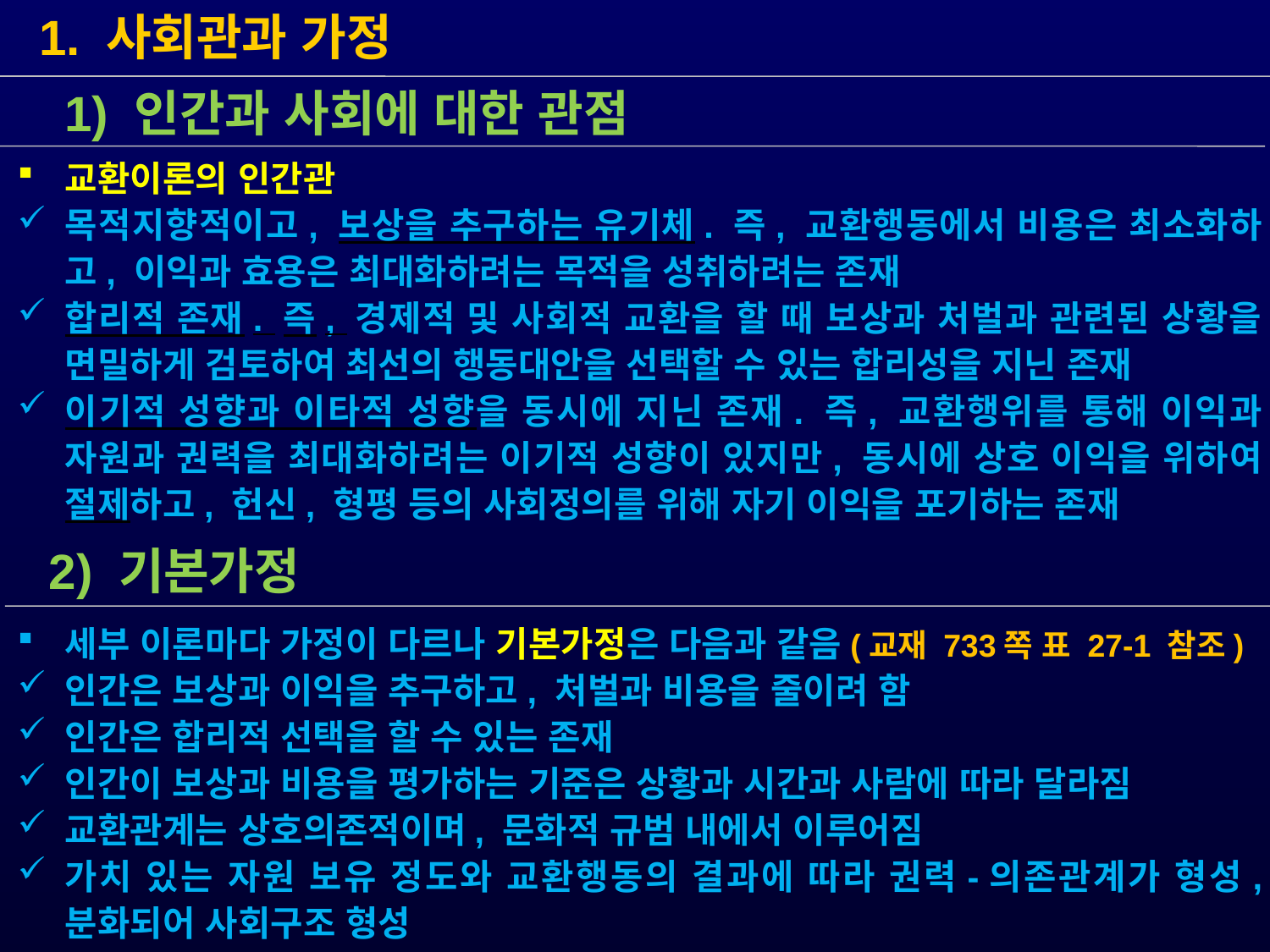

1. 사회관과 가정

  1) 인간과 사회에 대한 관점

교환이론의 인간관
목적지향적이고, 보상을 추구하는 유기체. 즉, 교환행동에서 비용은 최소화하고, 이익과 효용은 최대화하려는 목적을 성취하려는 존재
합리적 존재. 즉, 경제적 및 사회적 교환을 할 때 보상과 처벌과 관련된 상황을 면밀하게 검토하여 최선의 행동대안을 선택할 수 있는 합리성을 지닌 존재
이기적 성향과 이타적 성향을 동시에 지닌 존재. 즉, 교환행위를 통해 이익과 자원과 권력을 최대화하려는 이기적 성향이 있지만, 동시에 상호 이익을 위하여 절제하고, 헌신, 형평 등의 사회정의를 위해 자기 이익을 포기하는 존재

세부 이론마다 가정이 다르나 기본가정은 다음과 같음(교재 733쪽 표 27-1 참조)
인간은 보상과 이익을 추구하고, 처벌과 비용을 줄이려 함
인간은 합리적 선택을 할 수 있는 존재
인간이 보상과 비용을 평가하는 기준은 상황과 시간과 사람에 따라 달라짐
교환관계는 상호의존적이며, 문화적 규범 내에서 이루어짐
가치 있는 자원 보유 정도와 교환행동의 결과에 따라 권력-의존관계가 형성, 분화되어 사회구조 형성
  2) 기본가정